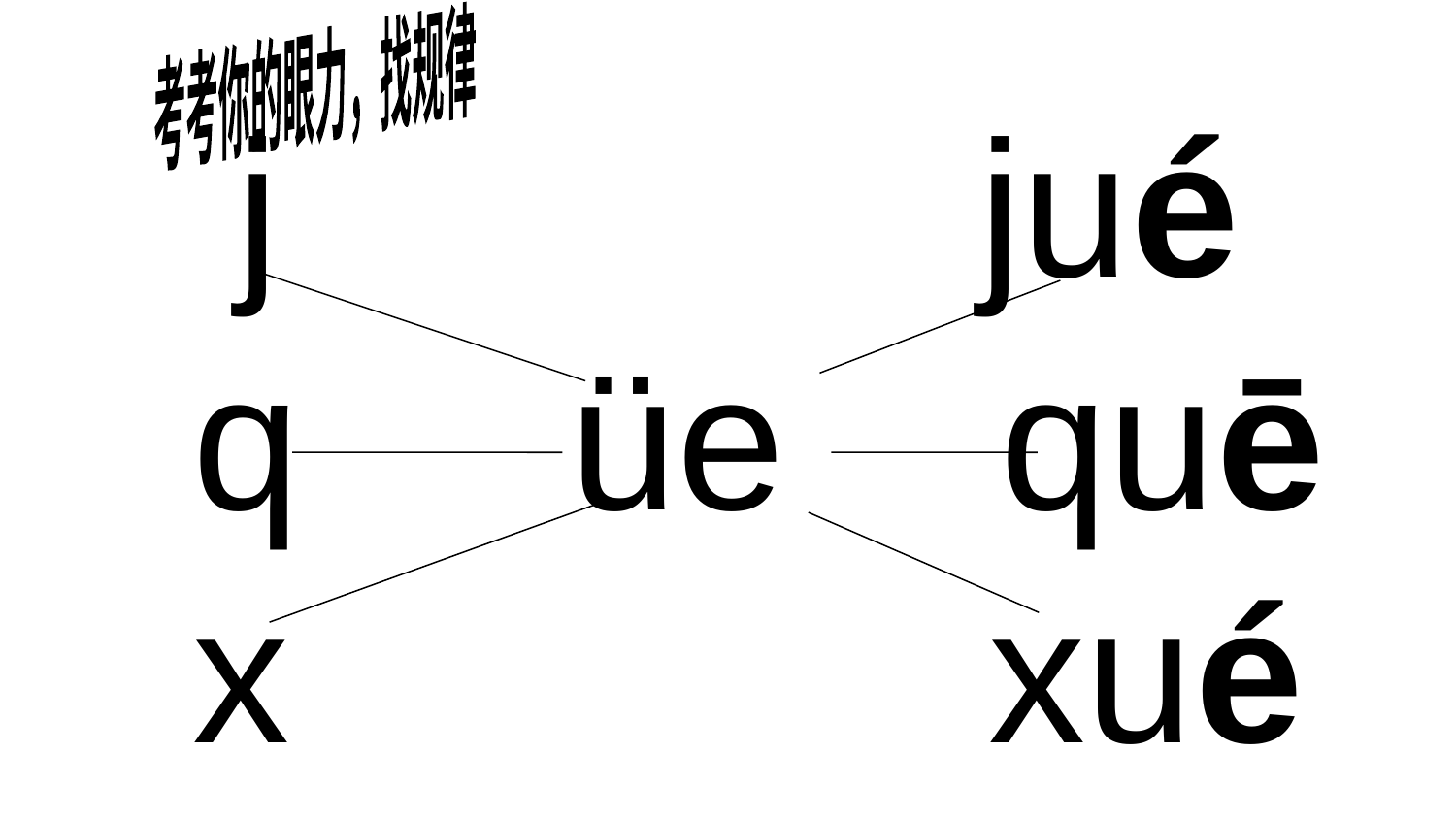

考考你的眼力，找规律
 j             jué
q     üe    quē
x             xué